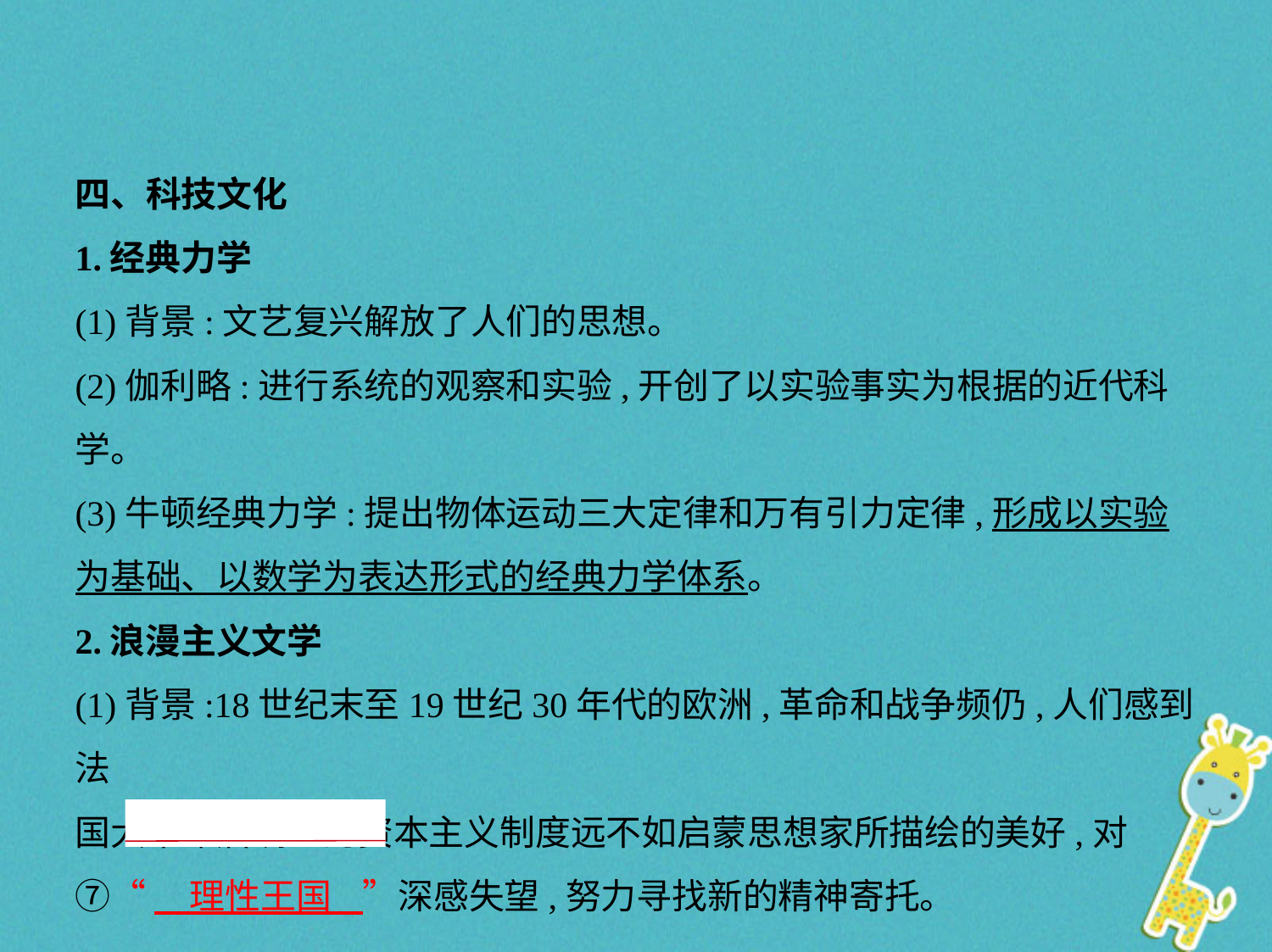

四、科技文化
1.经典力学
(1)背景:文艺复兴解放了人们的思想。
(2)伽利略:进行系统的观察和实验,开创了以实验事实为根据的近代科
学。
(3)牛顿经典力学:提出物体运动三大定律和万有引力定律,形成以实验
为基础、以数学为表达形式的经典力学体系。
2.浪漫主义文学
(1)背景:18世纪末至19世纪30年代的欧洲,革命和战争频仍,人们感到法
国大革命后确立的资本主义制度远不如启蒙思想家所描绘的美好,对
⑦“　理性王国    ”深感失望,努力寻找新的精神寄托。